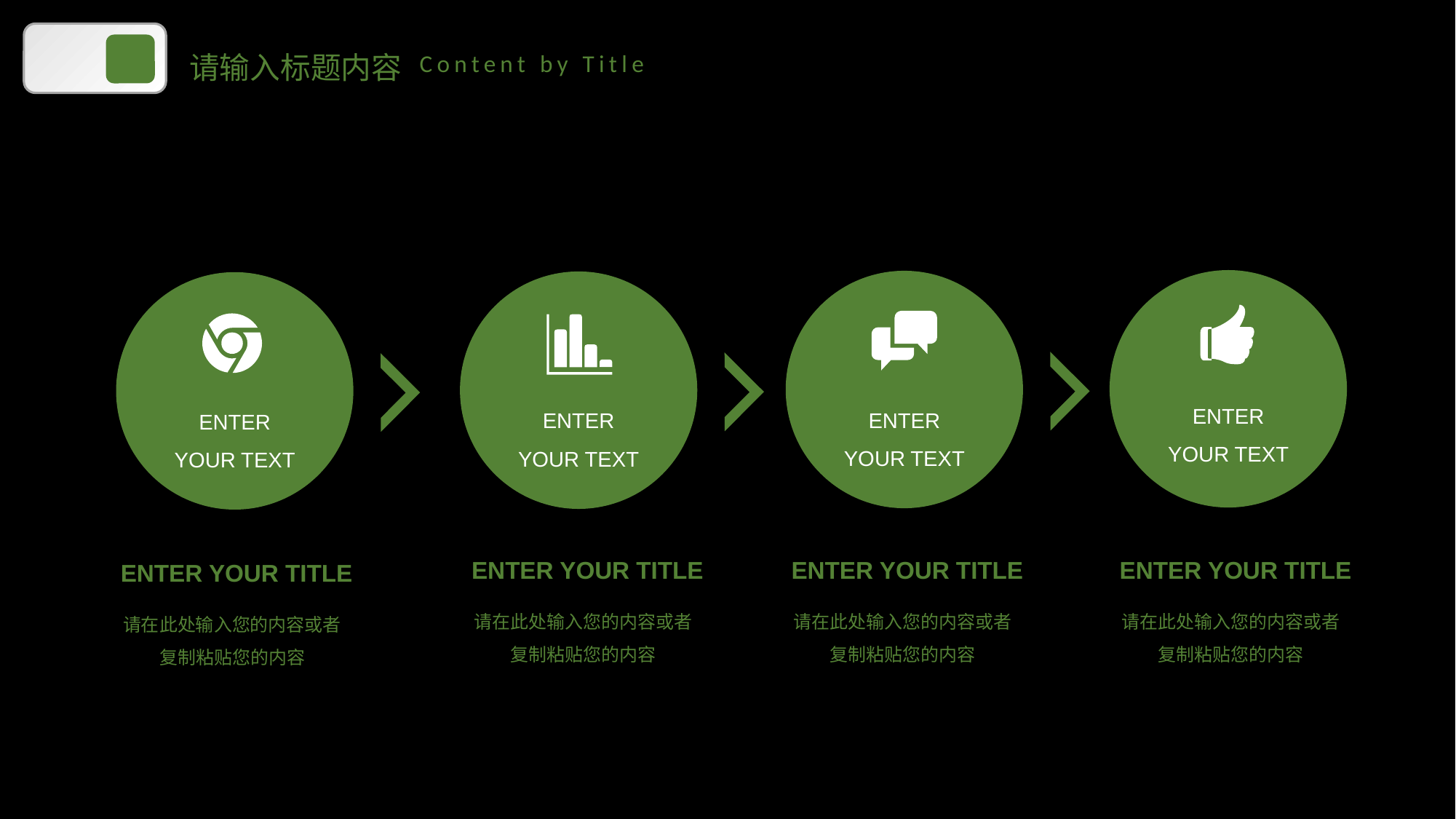

请输入标题内容
Content by Title

ENTER
YOUR TEXT

ENTER
YOUR TEXT

ENTER
YOUR TEXT

ENTER
YOUR TEXT

ENTER YOUR TITLE
ENTER YOUR TITLE
ENTER YOUR TITLE
ENTER YOUR TITLE
请在此处输入您的内容或者复制粘贴您的内容
请在此处输入您的内容或者复制粘贴您的内容
请在此处输入您的内容或者复制粘贴您的内容
请在此处输入您的内容或者复制粘贴您的内容